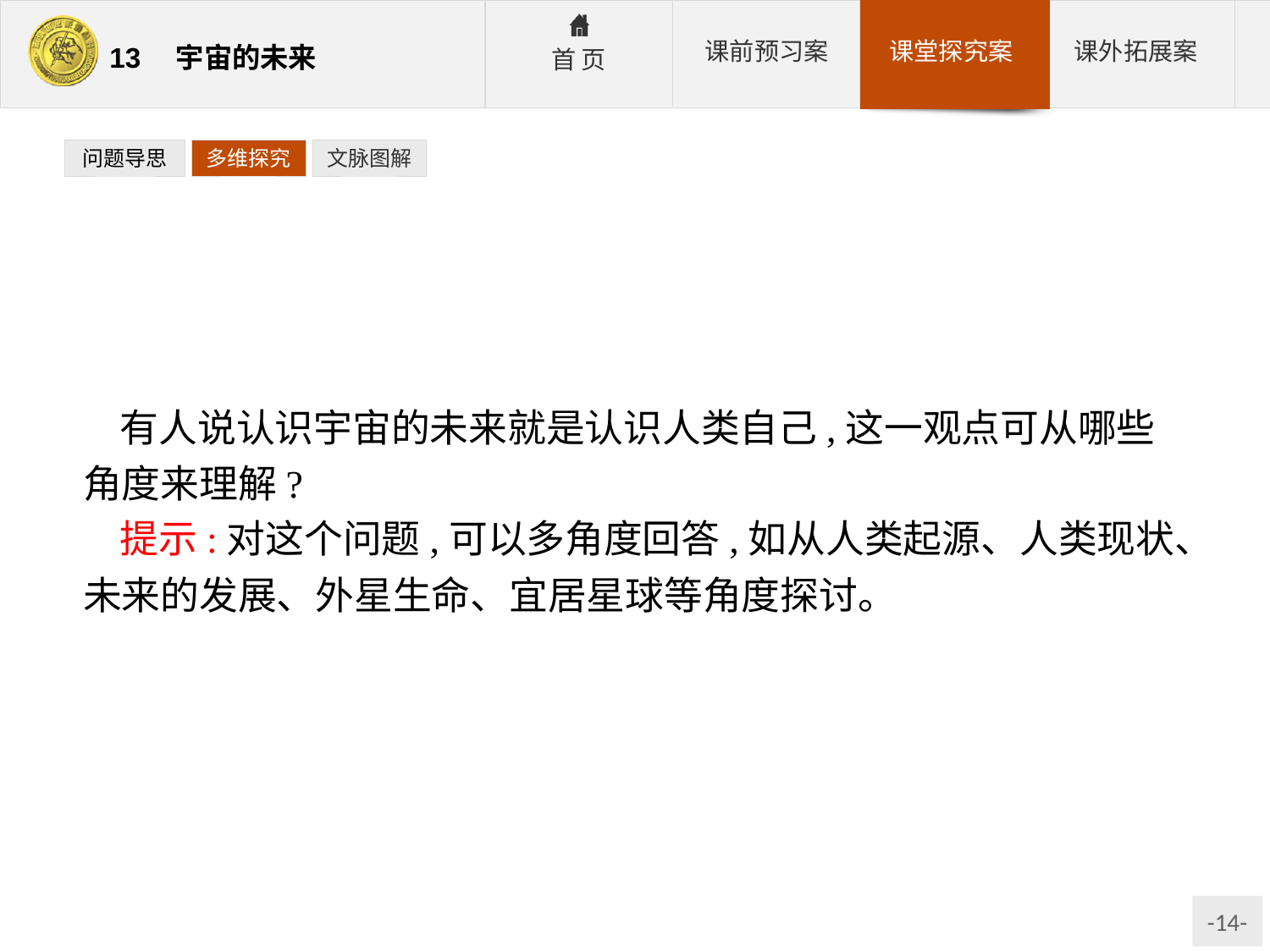

问题导思
多维探究
文脉图解
有人说认识宇宙的未来就是认识人类自己,这一观点可从哪些角度来理解?
提示:对这个问题,可以多角度回答,如从人类起源、人类现状、未来的发展、外星生命、宜居星球等角度探讨。